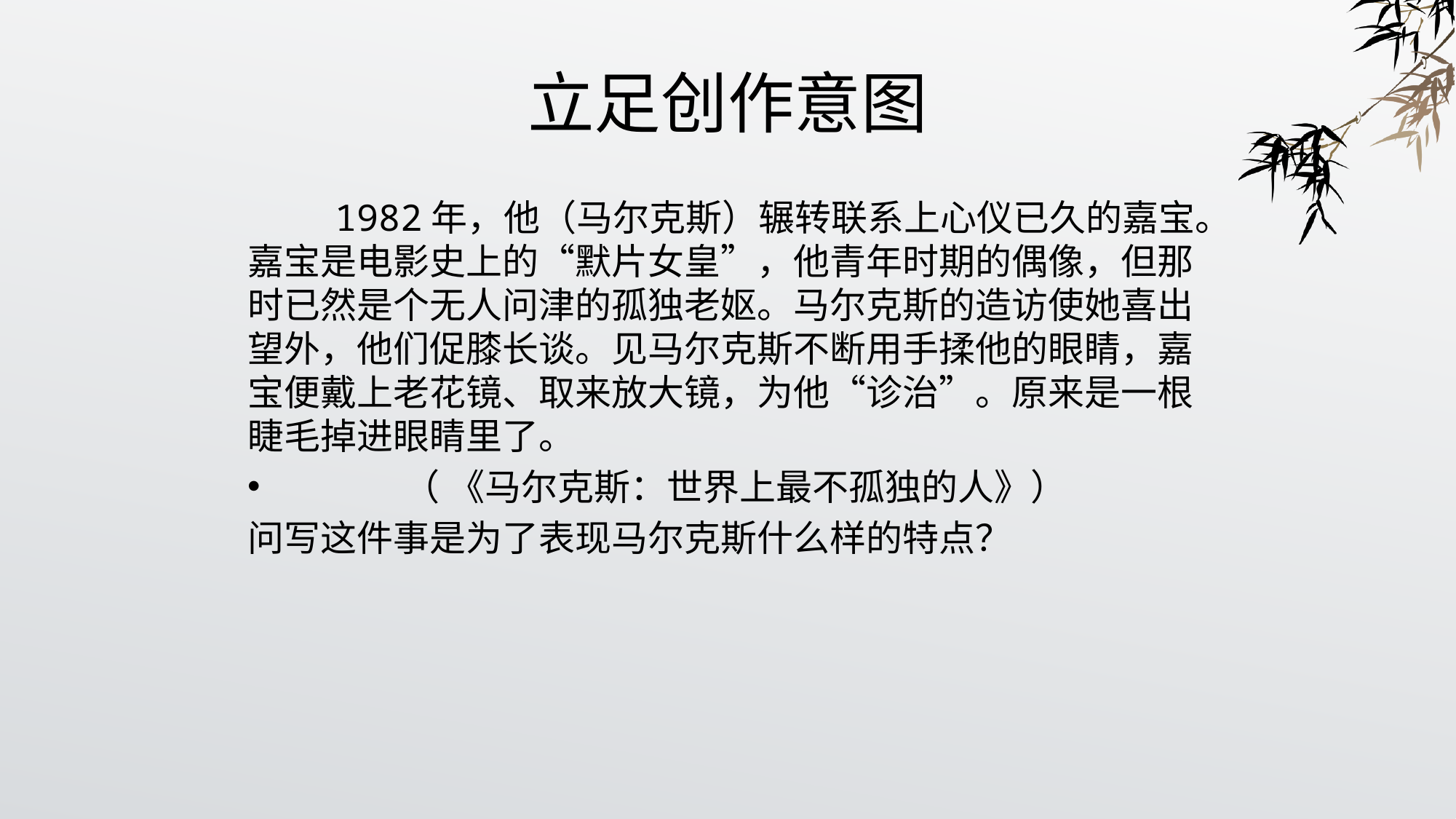

# 立足创作意图
    1982年，他（马尔克斯）辗转联系上心仪已久的嘉宝。嘉宝是电影史上的“默片女皇”，他青年时期的偶像，但那时已然是个无人问津的孤独老妪。马尔克斯的造访使她喜出望外，他们促膝长谈。见马尔克斯不断用手揉他的眼睛，嘉宝便戴上老花镜、取来放大镜，为他“诊治”。原来是一根睫毛掉进眼睛里了。
             （ 《马尔克斯：世界上最不孤独的人》）
问写这件事是为了表现马尔克斯什么样的特点？